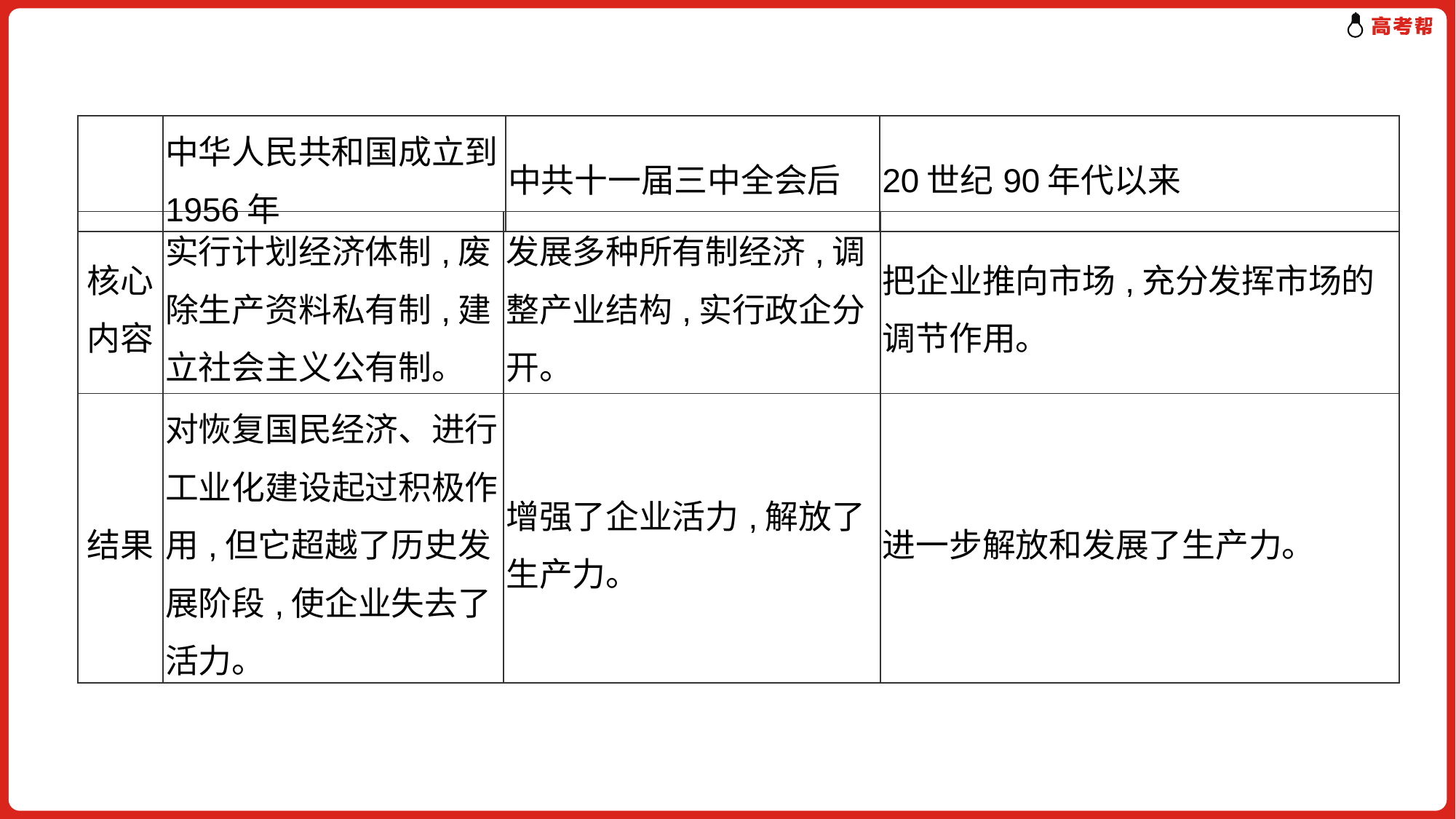

|  | 中华人民共和国成立到1956年 | 中共十一届三中全会后 | 20世纪90年代以来 |
| --- | --- | --- | --- |
| 核心内容 | 实行计划经济体制,废除生产资料私有制,建立社会主义公有制。 | 发展多种所有制经济,调整产业结构,实行政企分开。 | 把企业推向市场,充分发挥市场的调节作用。 |
| --- | --- | --- | --- |
| 结果 | 对恢复国民经济、进行工业化建设起过积极作用,但它超越了历史发展阶段,使企业失去了活力。 | 增强了企业活力,解放了生产力。 | 进一步解放和发展了生产力。 |